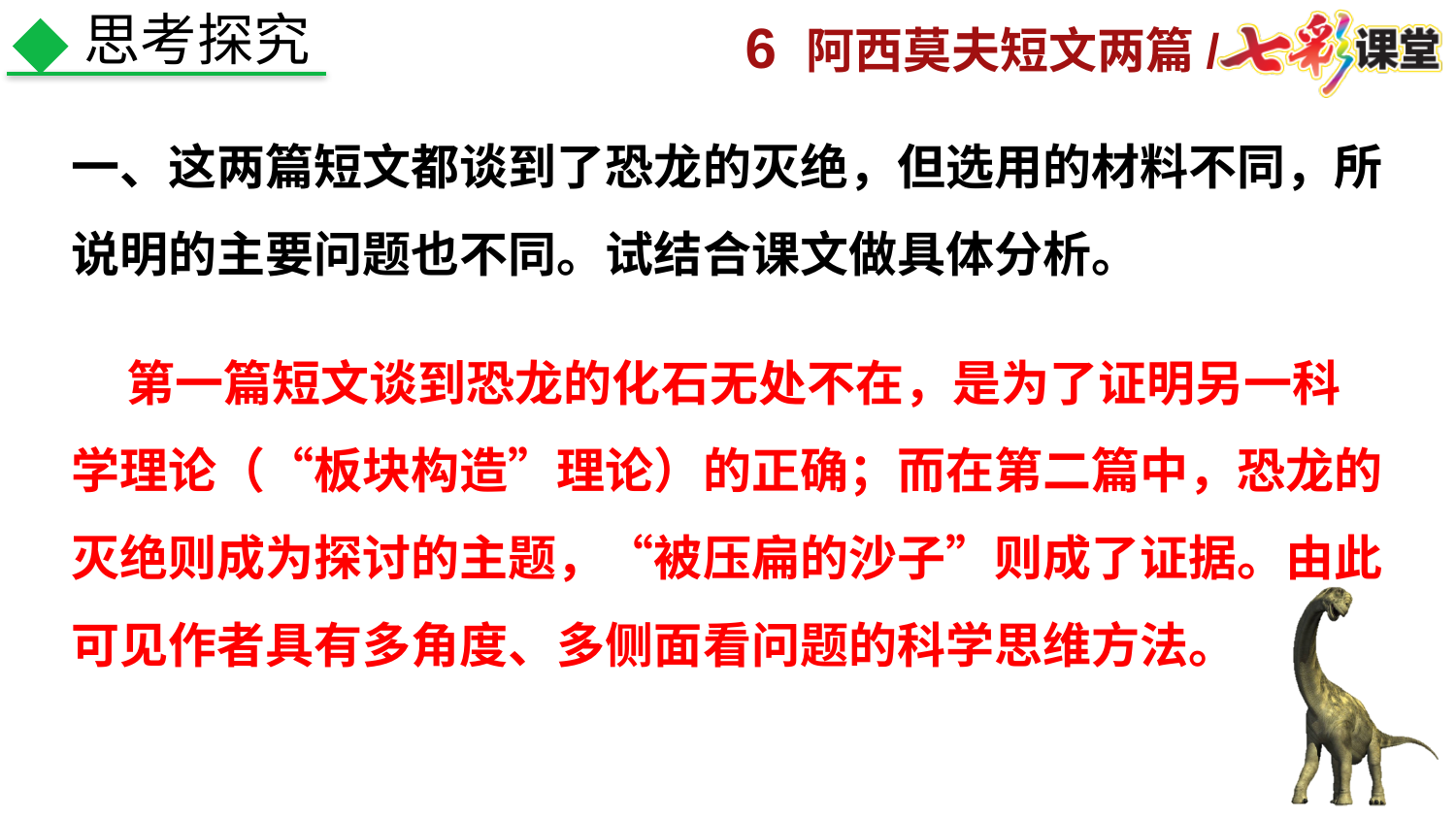

思考探究

一、这两篇短文都谈到了恐龙的灭绝，但选用的材料不同，所说明的主要问题也不同。试结合课文做具体分析。
    第一篇短文谈到恐龙的化石无处不在，是为了证明另一科学理论（“板块构造”理论）的正确；而在第二篇中，恐龙的灭绝则成为探讨的主题，“被压扁的沙子”则成了证据。由此可见作者具有多角度、多侧面看问题的科学思维方法。